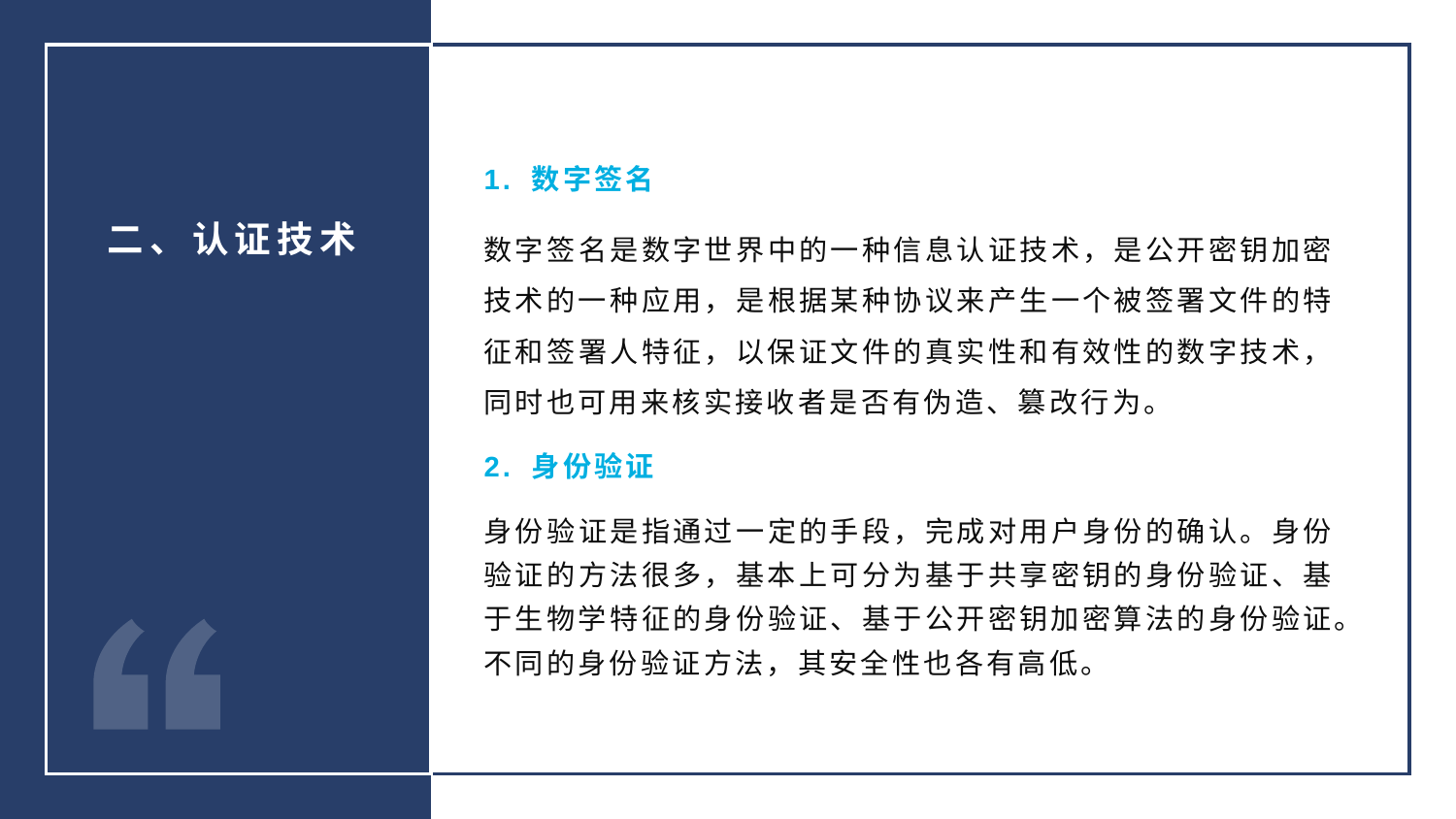

1. 数字签名
数字签名是数字世界中的一种信息认证技术，是公开密钥加密技术的一种应用，是根据某种协议来产生一个被签署文件的特征和签署人特征，以保证文件的真实性和有效性的数字技术，同时也可用来核实接收者是否有伪造、篡改行为。
2. 身份验证
身份验证是指通过一定的手段，完成对用户身份的确认。身份验证的方法很多，基本上可分为基于共享密钥的身份验证、基于生物学特征的身份验证、基于公开密钥加密算法的身份验证。不同的身份验证方法，其安全性也各有高低。
二、认证技术